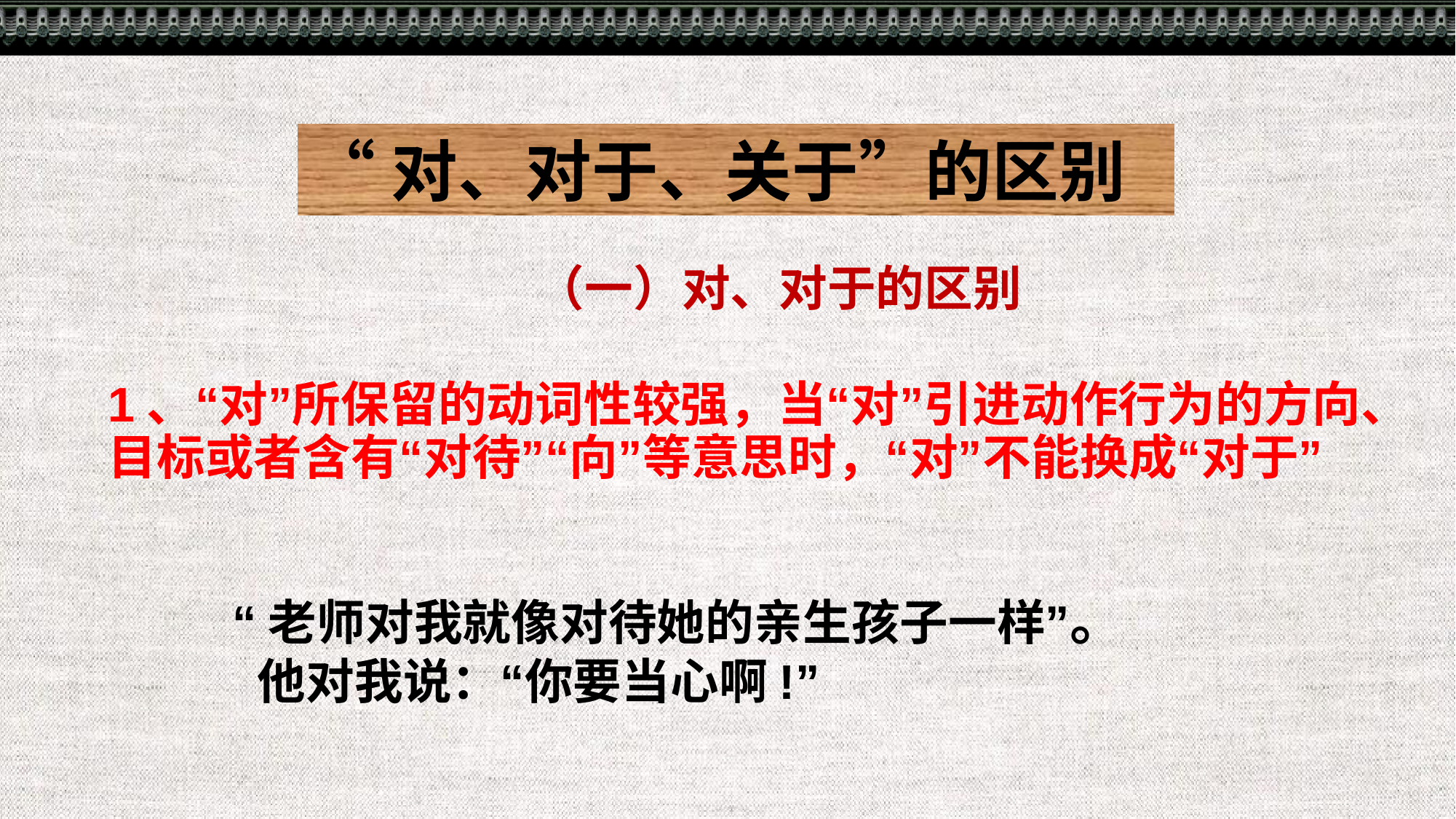

“对、对于、关于”的区别
（一）对、对于的区别
1、“对”所保留的动词性较强，当“对”引进动作行为的方向、目标或者含有“对待”“向”等意思时，“对”不能换成“对于”
 “老师对我就像对待她的亲生孩子一样”。
  他对我说：“你要当心啊!”